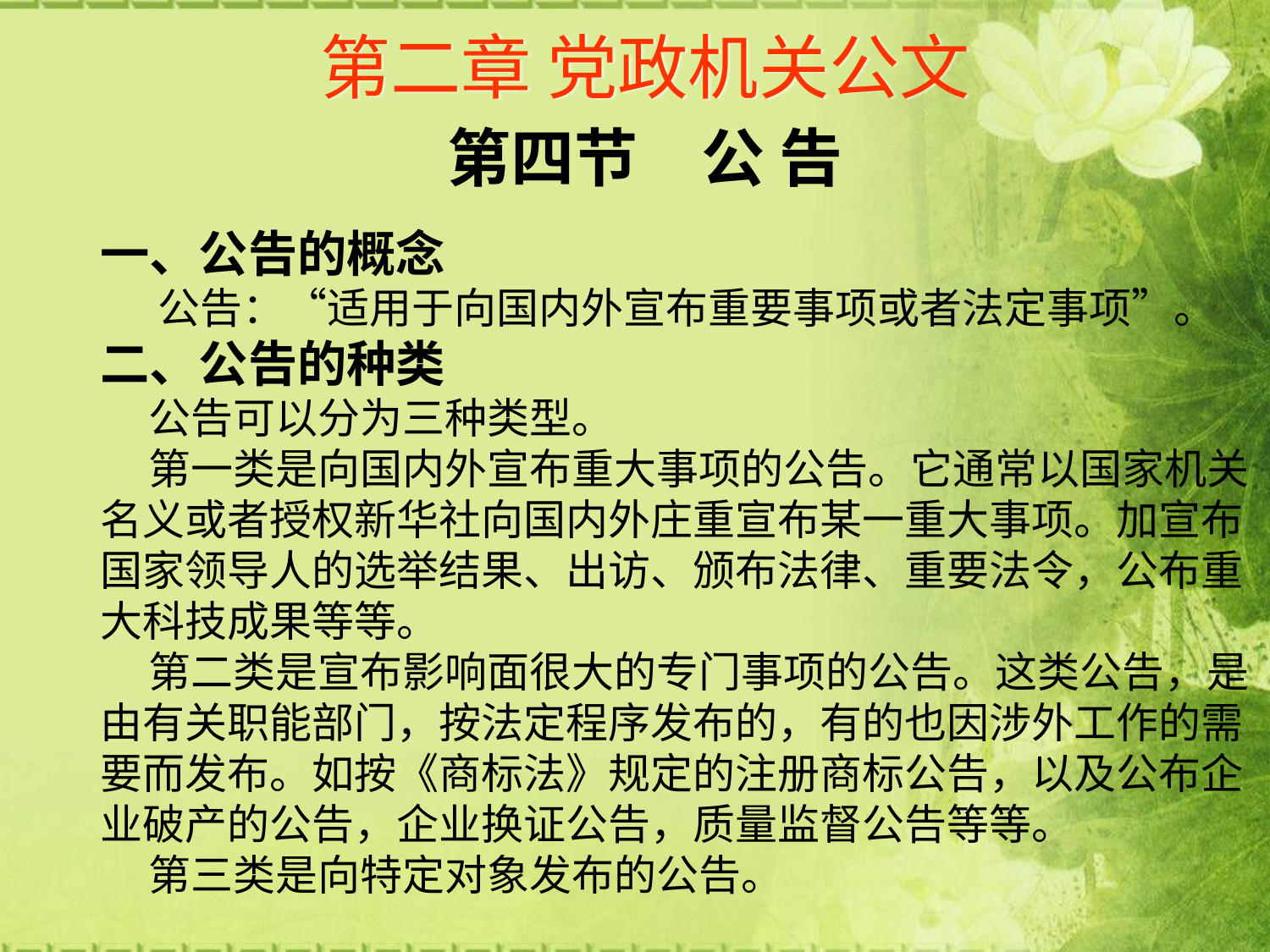

# 第二章 党政机关公文
第四节　公 告
一、公告的概念
     公告：“适用于向国内外宣布重要事项或者法定事项”。
二、公告的种类
    公告可以分为三种类型。
    第一类是向国内外宣布重大事项的公告。它通常以国家机关名义或者授权新华社向国内外庄重宣布某一重大事项。加宣布国家领导人的选举结果、出访、颁布法律、重要法令，公布重大科技成果等等。
    第二类是宣布影响面很大的专门事项的公告。这类公告，是由有关职能部门，按法定程序发布的，有的也因涉外工作的需要而发布。如按《商标法》规定的注册商标公告，以及公布企业破产的公告，企业换证公告，质量监督公告等等。
    第三类是向特定对象发布的公告。